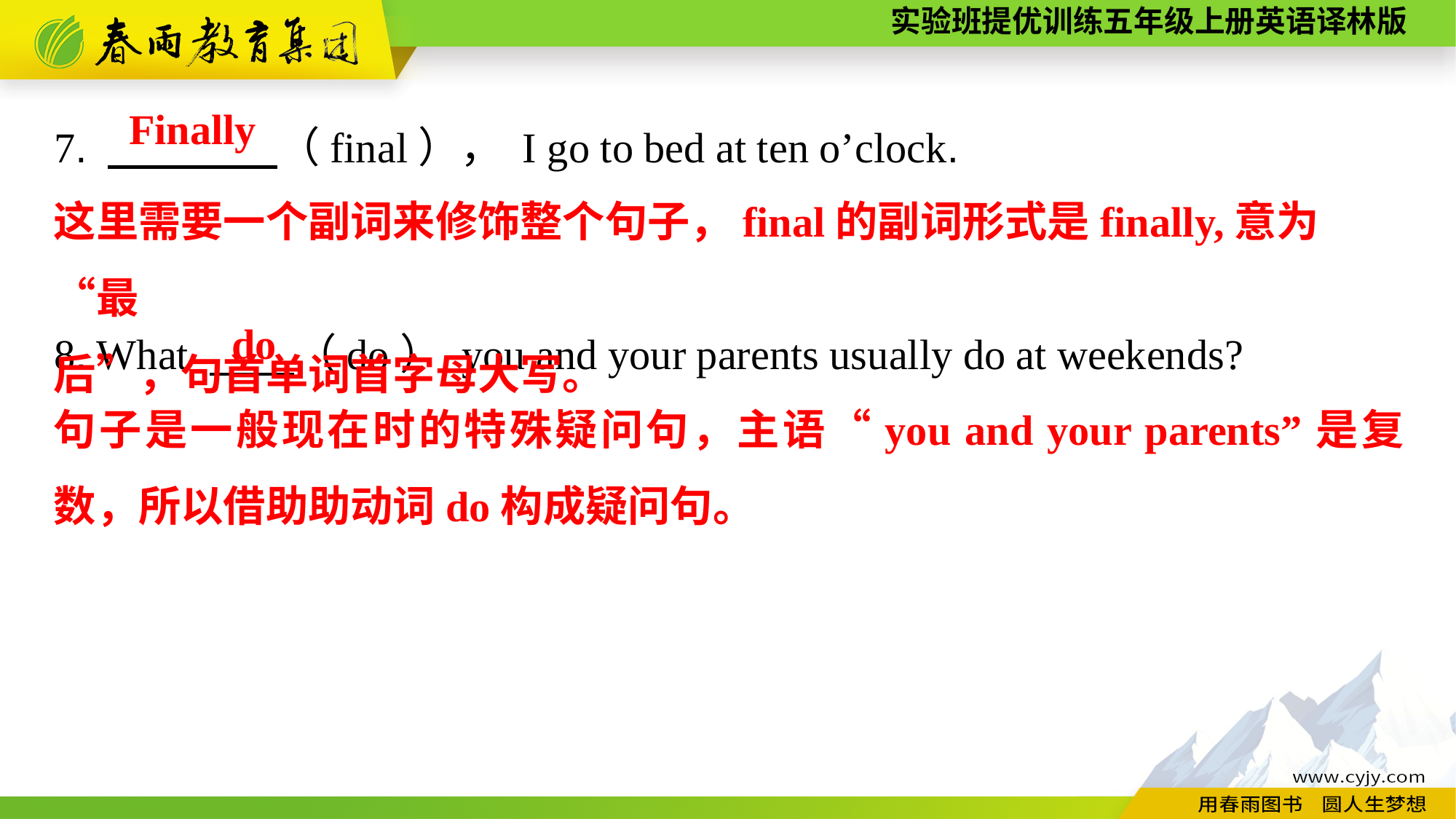

7. 　　　　（final）， I go to bed at ten o’clock.

8. What 　　（do） you and your parents usually do at weekends?
Finally
这里需要一个副词来修饰整个句子，final的副词形式是finally,意为“最
后”，句首单词首字母大写。
do
句子是一般现在时的特殊疑问句，主语“you and your parents”是复数，所以借助助动词do构成疑问句。